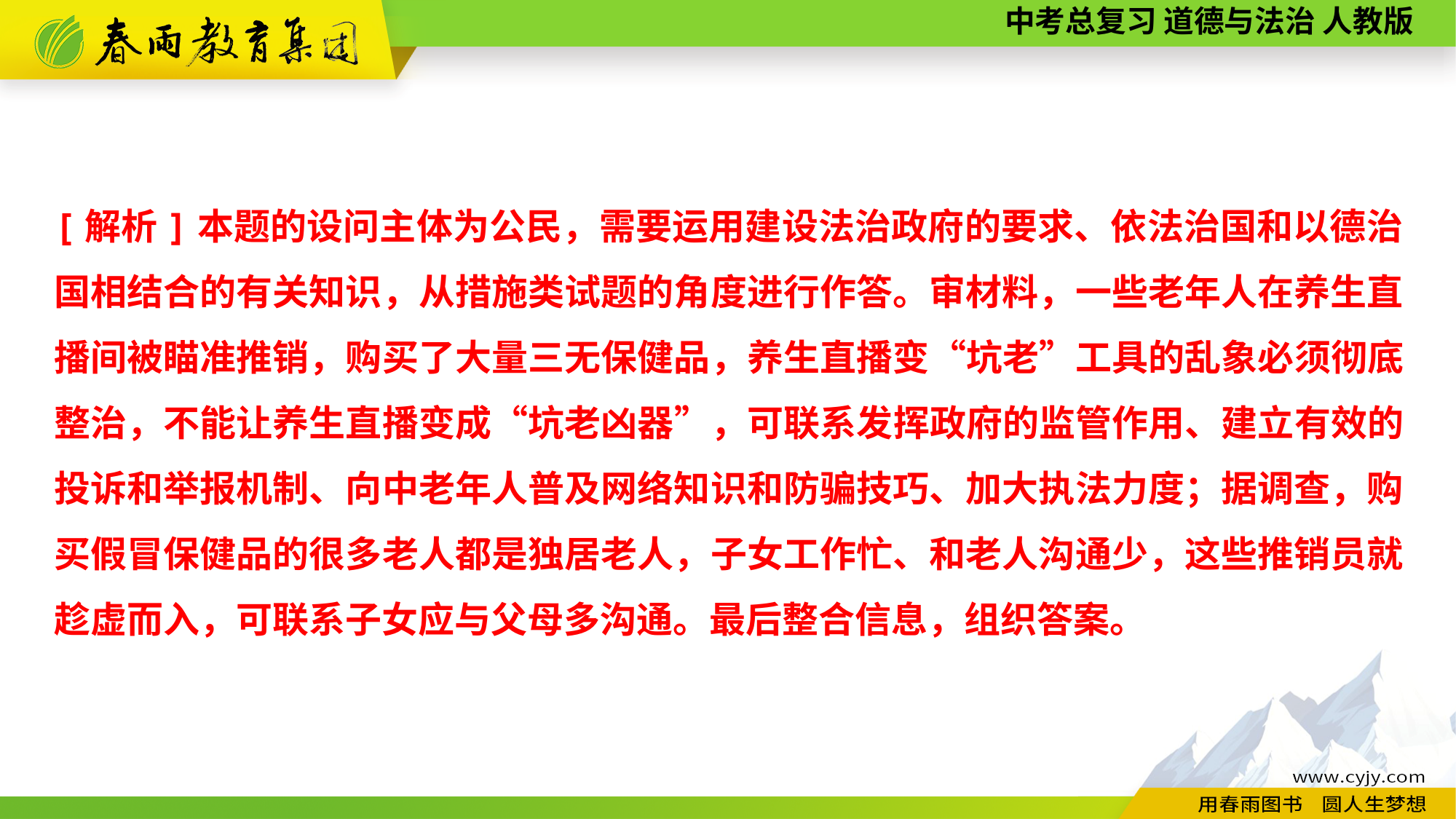

[解析]本题的设问主体为公民，需要运用建设法治政府的要求、依法治国和以德治国相结合的有关知识，从措施类试题的角度进行作答。审材料，一些老年人在养生直播间被瞄准推销，购买了大量三无保健品，养生直播变“坑老”工具的乱象必须彻底整治，不能让养生直播变成“坑老凶器”，可联系发挥政府的监管作用、建立有效的投诉和举报机制、向中老年人普及网络知识和防骗技巧、加大执法力度；据调查，购买假冒保健品的很多老人都是独居老人，子女工作忙、和老人沟通少，这些推销员就趁虚而入，可联系子女应与父母多沟通。最后整合信息，组织答案。